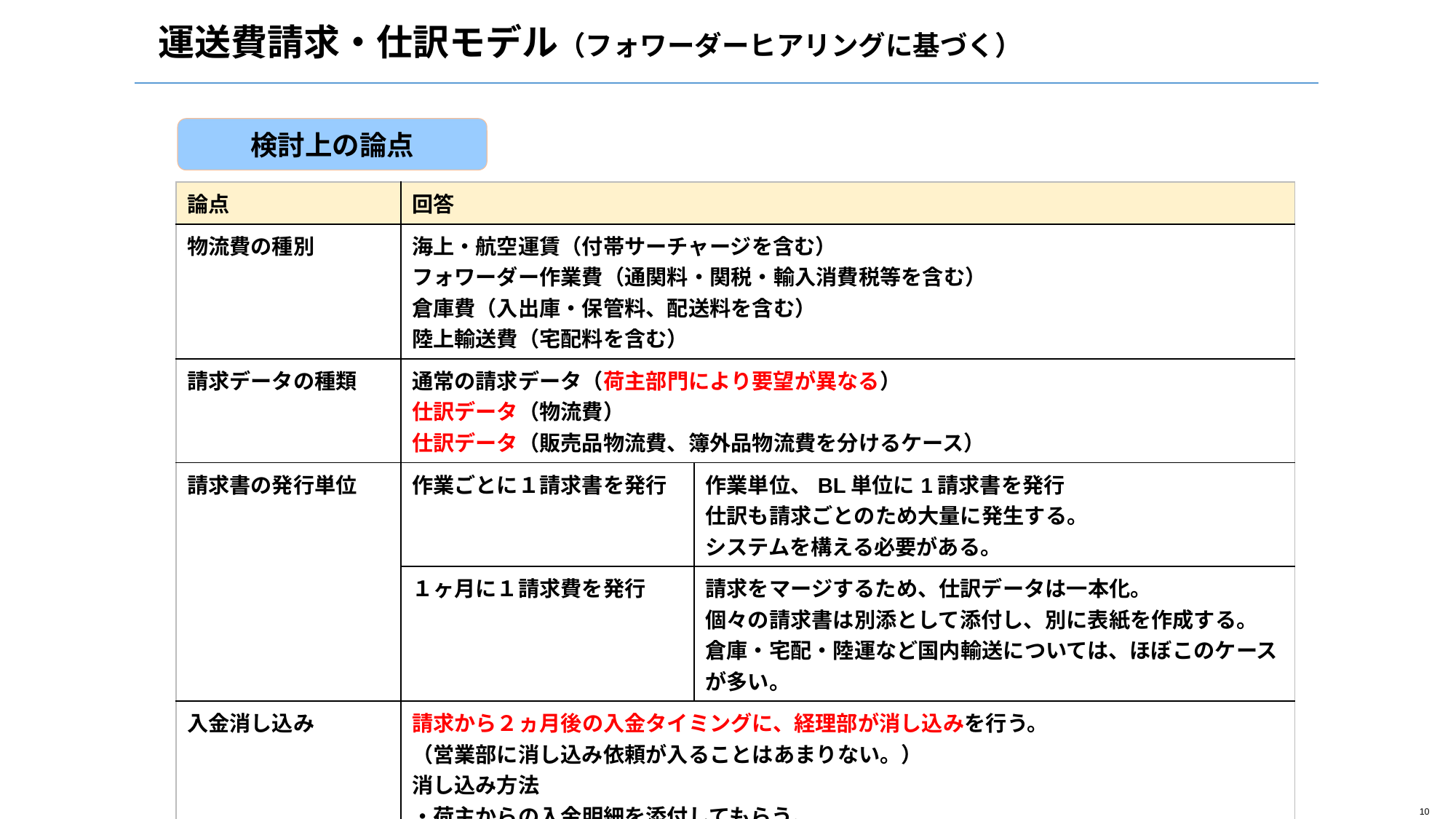

運送費請求・仕訳モデル（フォワーダーヒアリングに基づく）
検討上の論点
| 論点 | 回答 |  |
| --- | --- | --- |
| 物流費の種別 | 海上・航空運賃（付帯サーチャージを含む） フォワーダー作業費（通関料・関税・輸入消費税等を含む） 倉庫費（入出庫・保管料、配送料を含む） 陸上輸送費（宅配料を含む） |  |
| 請求データの種類 | 通常の請求データ（荷主部門により要望が異なる） 仕訳データ（物流費） 仕訳データ（販売品物流費、簿外品物流費を分けるケース） |  |
| 請求書の発行単位 | 作業ごとに１請求書を発行 | 作業単位、BL単位に1請求書を発行 仕訳も請求ごとのため大量に発生する。 システムを構える必要がある。 |
|  | １ヶ月に１請求費を発行 | 請求をマージするため、仕訳データは一本化。 個々の請求書は別添として添付し、別に表紙を作成する。 倉庫・宅配・陸運など国内輸送については、ほぼこのケースが多い。 |
| 入金消し込み | 請求から２ヵ月後の入金タイミングに、経理部が消し込みを行う。 （営業部に消し込み依頼が入ることはあまりない。） 消し込み方法 ・荷主からの入金明細を添付してもらう。 ・振込みの備考に記載してもらう。 ・先の請求書から順番に消しこむ。 |  |